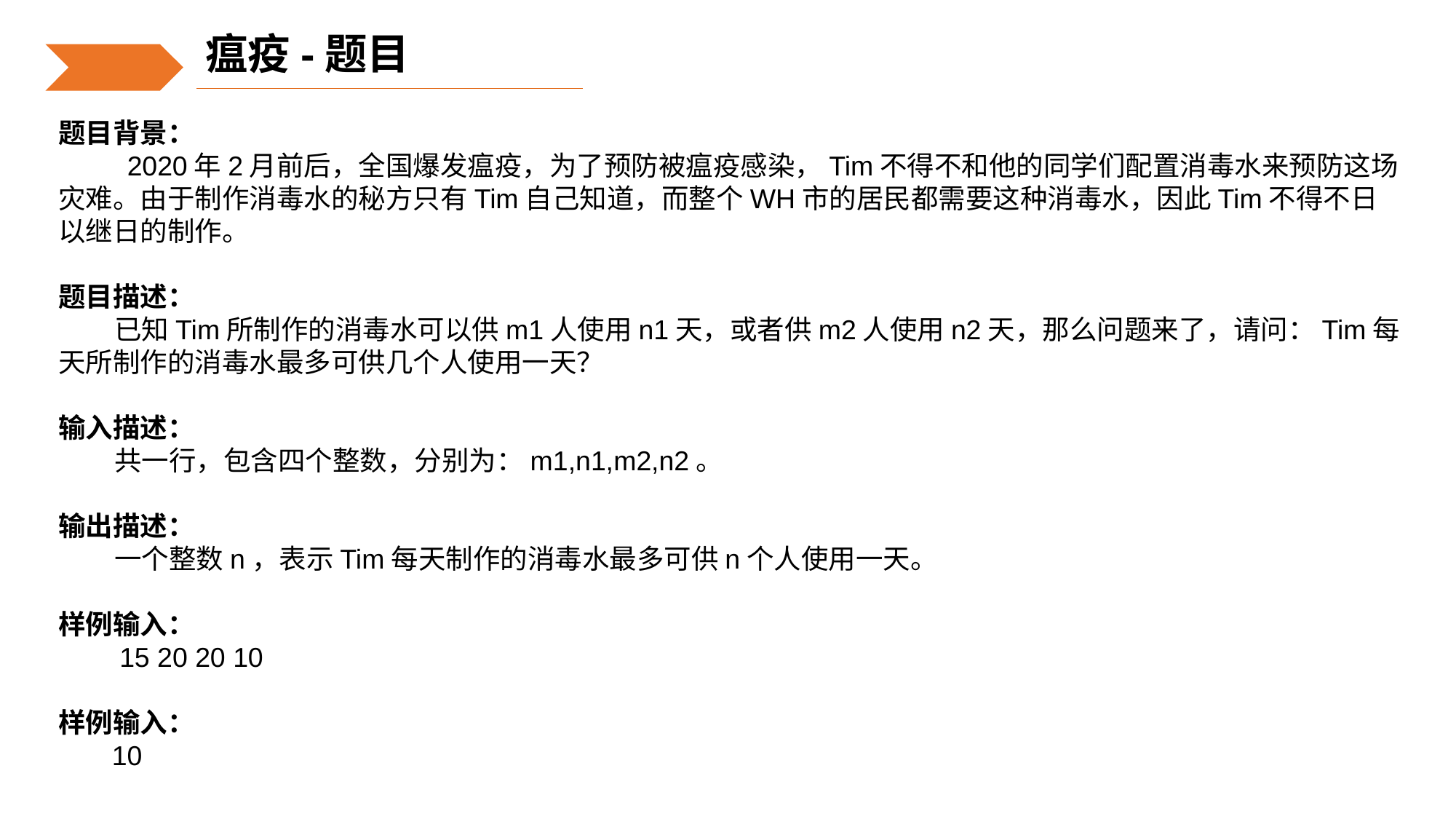

瘟疫-题目
题目背景：
         2020年2月前后，全国爆发瘟疫，为了预防被瘟疫感染，Tim不得不和他的同学们配置消毒水来预防这场灾难。由于制作消毒水的秘方只有Tim自己知道，而整个WH市的居民都需要这种消毒水，因此Tim不得不日以继日的制作。

题目描述：
        已知Tim所制作的消毒水可以供m1人使用n1天，或者供m2人使用n2天，那么问题来了，请问：Tim每天所制作的消毒水最多可供几个人使用一天？

输入描述：
        共一行，包含四个整数，分别为：m1,n1,m2,n2。

输出描述：
        一个整数n，表示Tim每天制作的消毒水最多可供n个人使用一天。

样例输入：
        15 20 20 10

样例输入：
       10